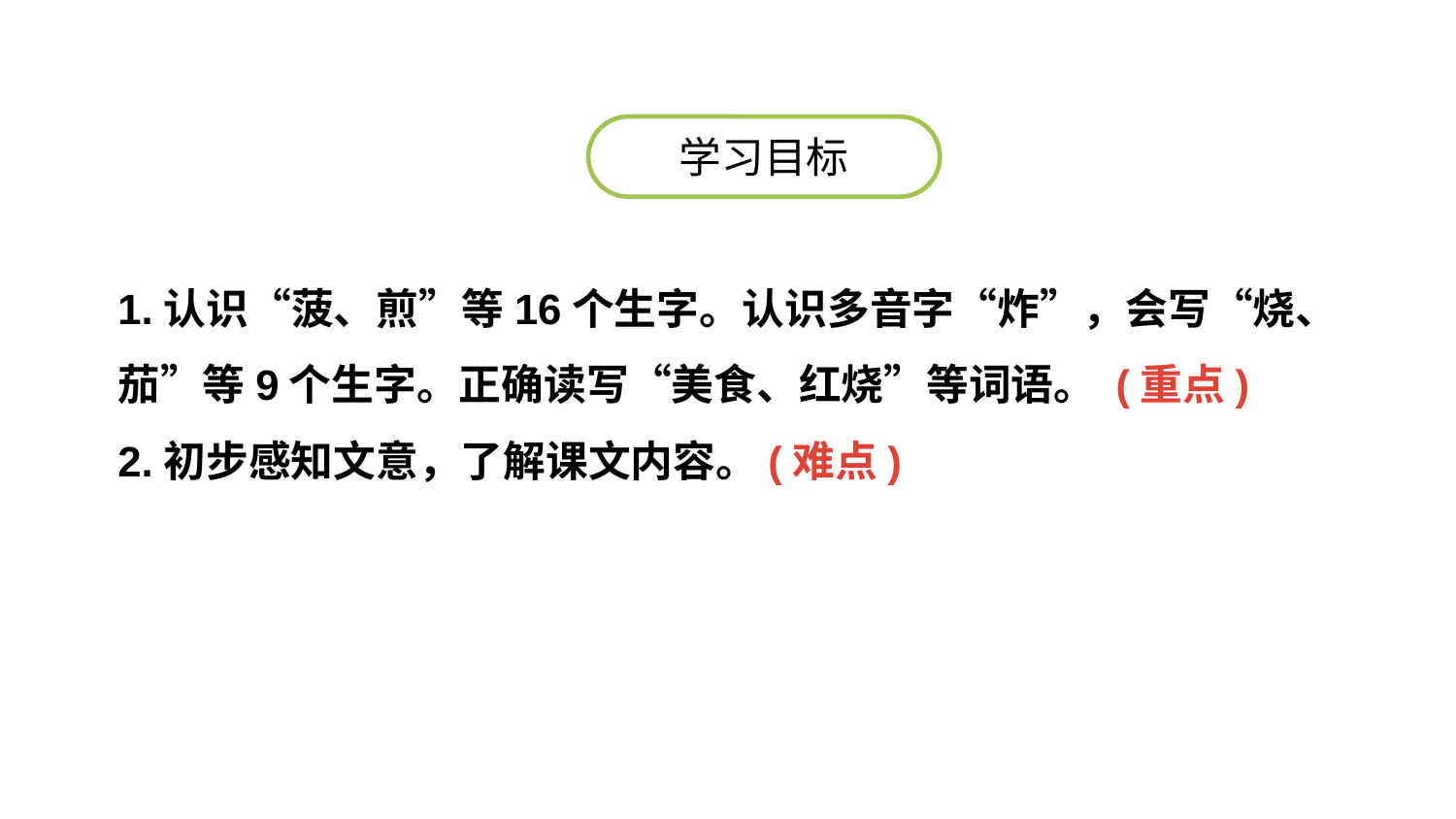

学习目标
1.认识“菠、煎”等16个生字。认识多音字“炸”，会写“烧、茄”等9个生字。正确读写“美食、红烧”等词语。 (重点)
2.初步感知文意，了解课文内容。(难点)
https://www.ypppt.com/